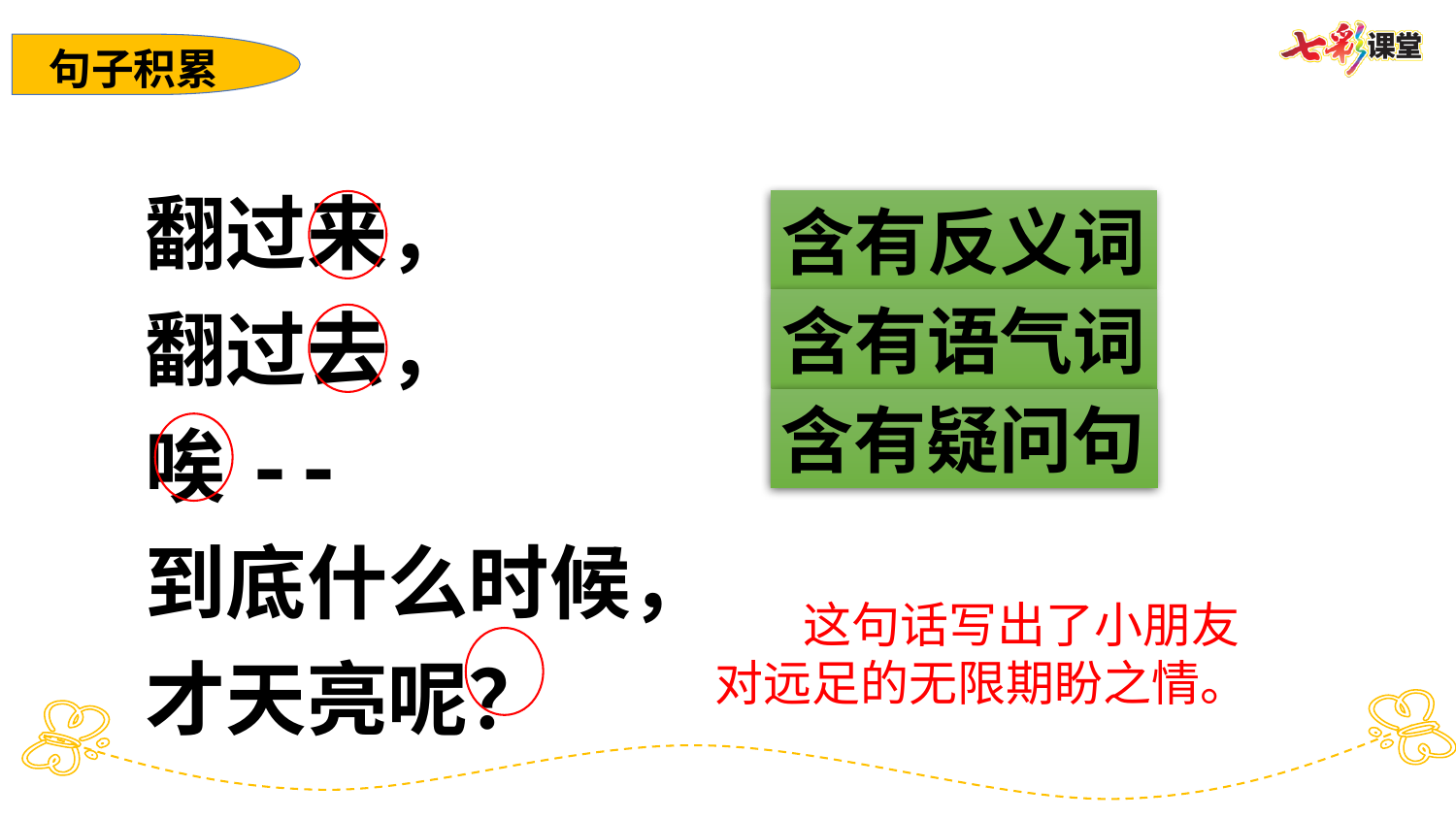

句子积累
翻过来，
翻过去，
唉--
到底什么时候，
才天亮呢？

含有反义词
含有语气词

含有疑问句

       这句话写出了小朋友对远足的无限期盼之情。